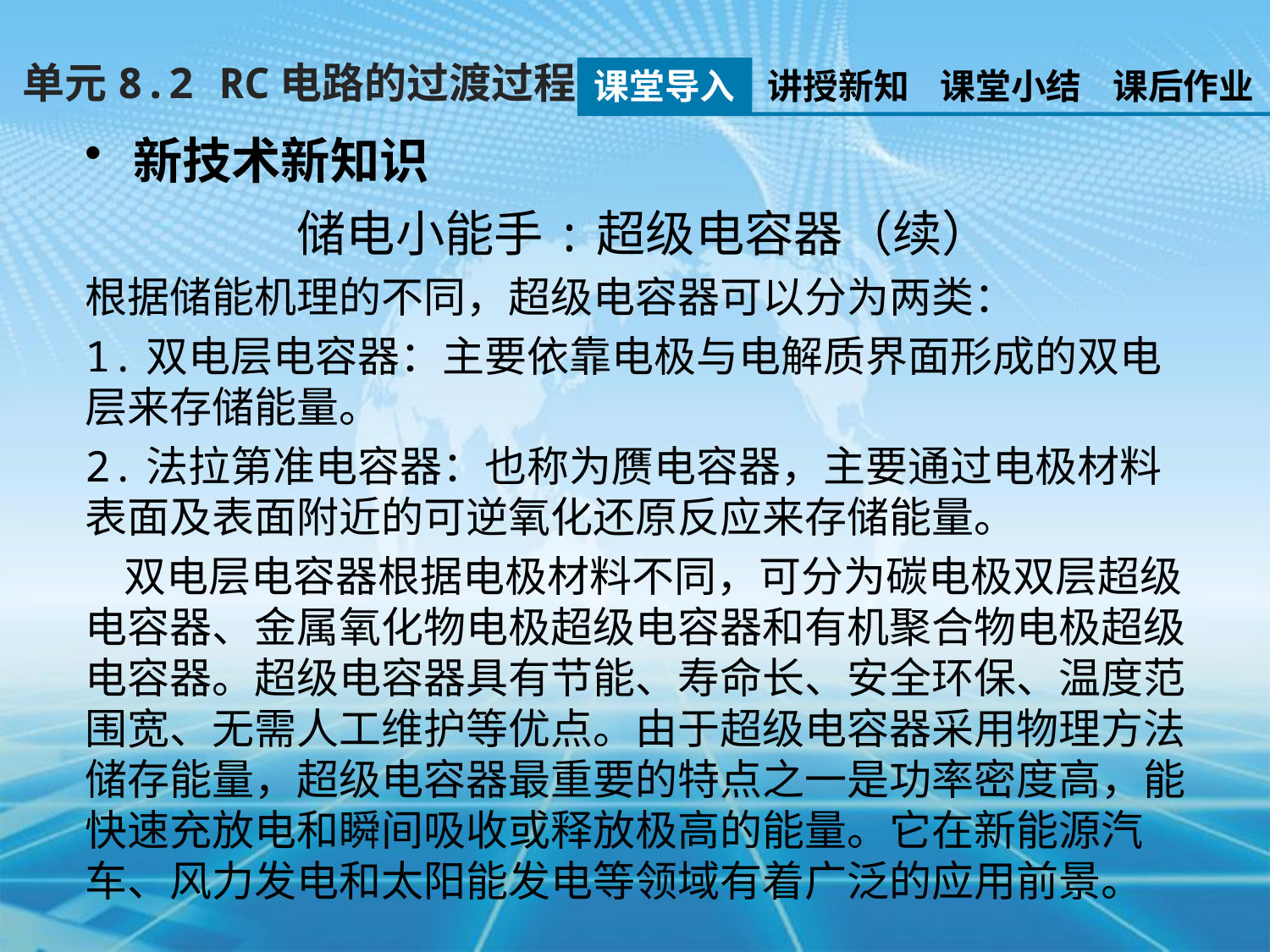

单元8.2 RC电路的过渡过程
课堂导入
讲授新知
课堂小结
课后作业
新技术新知识
储电小能手:超级电容器（续）
根据储能机理的不同，超级电容器可以分为两类：
1.双电层电容器：主要依靠电极与电解质界面形成的双电层来存储能量。
2.法拉第准电容器：也称为赝电容器，主要通过电极材料表面及表面附近的可逆氧化还原反应来存储能量。
   双电层电容器根据电极材料不同，可分为碳电极双层超级电容器、金属氧化物电极超级电容器和有机聚合物电极超级电容器。超级电容器具有节能、寿命长、安全环保、温度范围宽、无需人工维护等优点。由于超级电容器采用物理方法储存能量，超级电容器最重要的特点之一是功率密度高，能快速充放电和瞬间吸收或释放极高的能量。它在新能源汽车、风力发电和太阳能发电等领域有着广泛的应用前景。